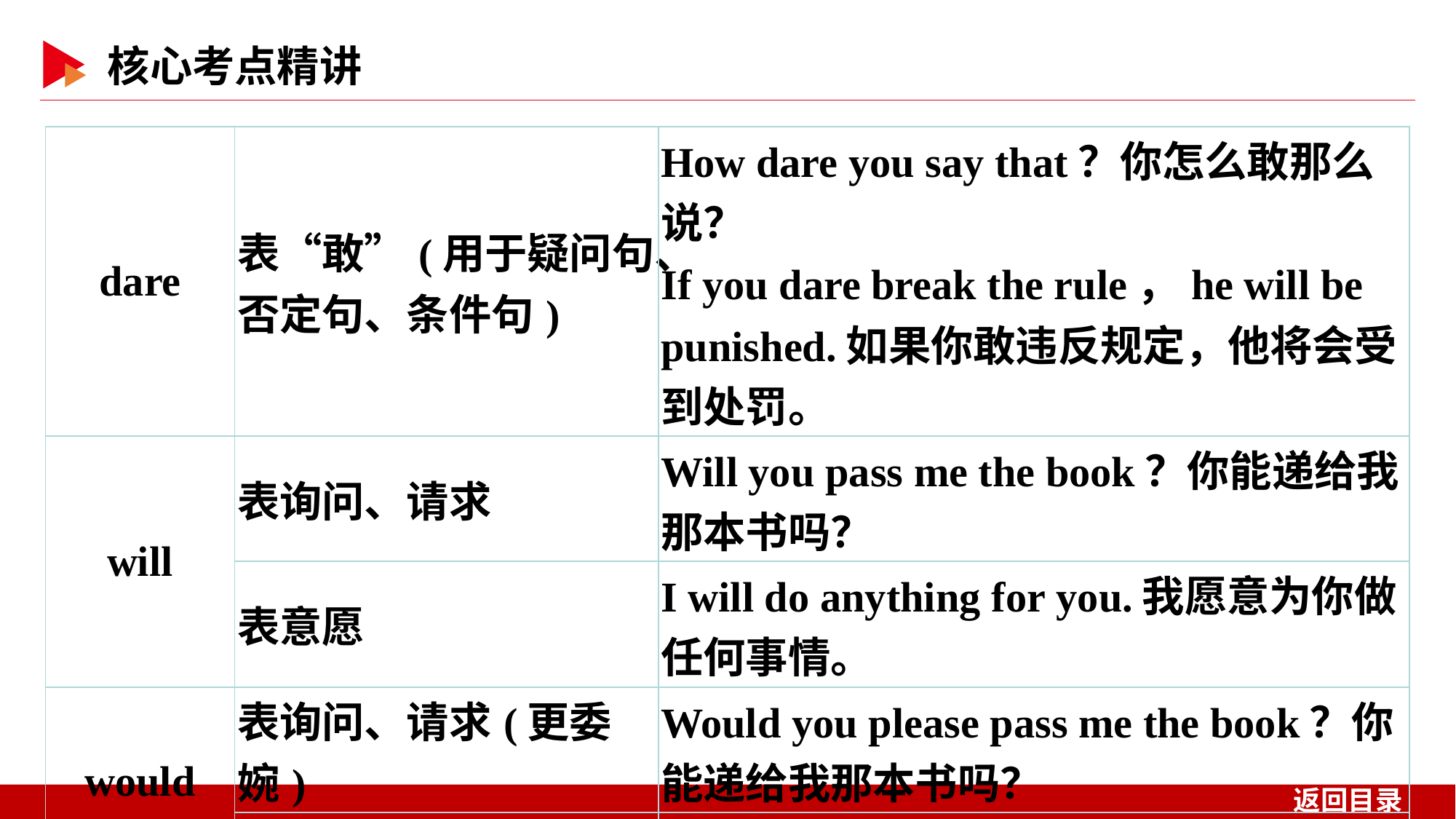

| dare | 表“敢”(用于疑问句、否定句、条件句) | How dare you say that？你怎么敢那么说？ If you dare break the rule，he will be punished.如果你敢违反规定，他将会受到处罚。 |
| --- | --- | --- |
| will | 表询问、请求 | Will you pass me the book？你能递给我那本书吗？ |
|  | 表意愿 | I will do anything for you.我愿意为你做任何事情。 |
| would | 表询问、请求(更委婉) | Would you please pass me the book？你能递给我那本书吗？ |
|  | 表意愿(过去的) | I would sit alone.我愿意一个人独自坐着。 |